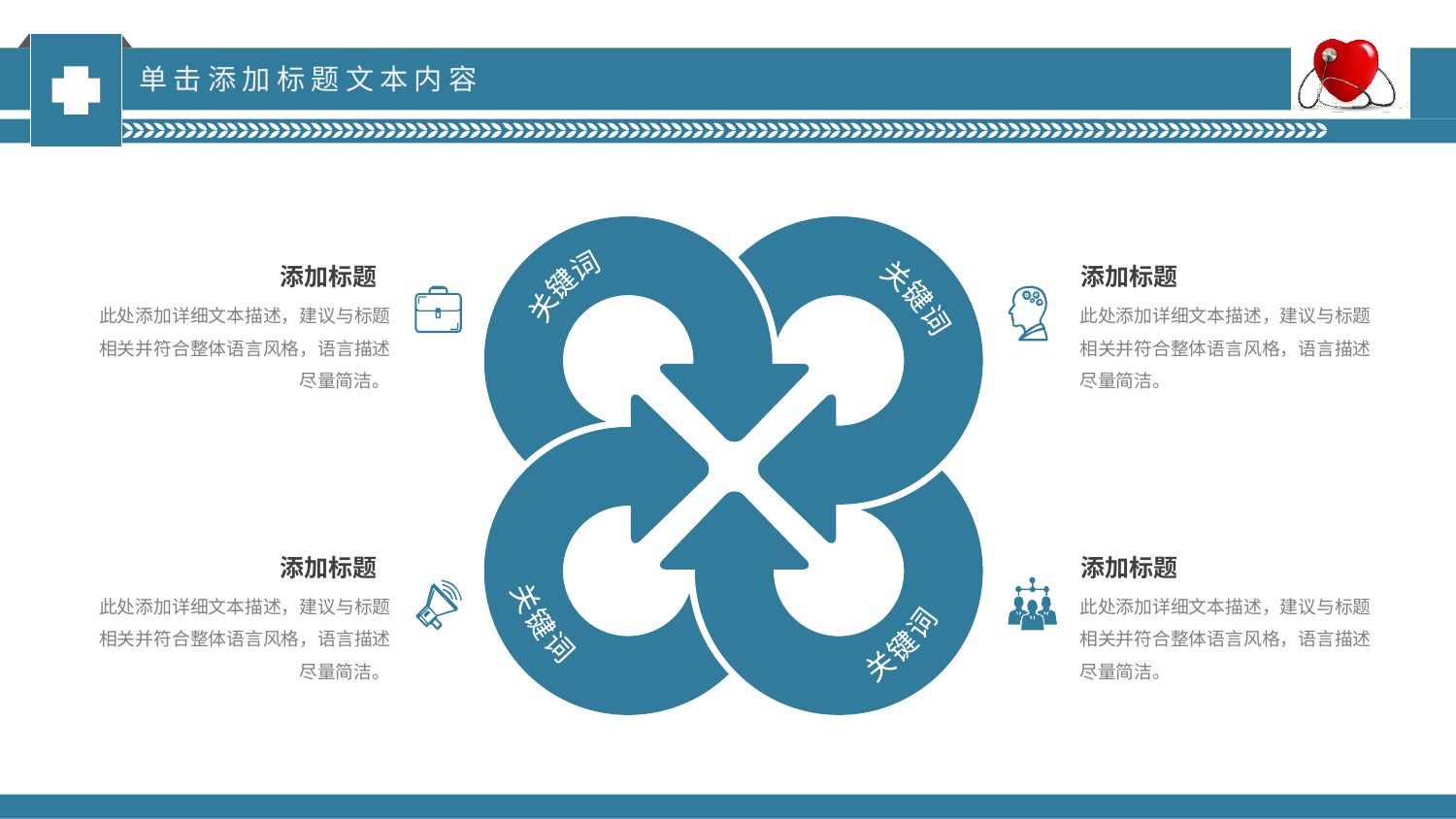

单击添加标题文本内容

添加标题
添加标题
关键词

此处添加详细文本描述，建议与标题相关并符合整体语言风格，语言描述尽量简洁。
此处添加详细文本描述，建议与标题相关并符合整体语言风格，语言描述尽量简洁。
关键词

添加标题
添加标题
此处添加详细文本描述，建议与标题相关并符合整体语言风格，语言描述尽量简洁。

此处添加详细文本描述，建议与标题相关并符合整体语言风格，语言描述尽量简洁。

关键词
关键词